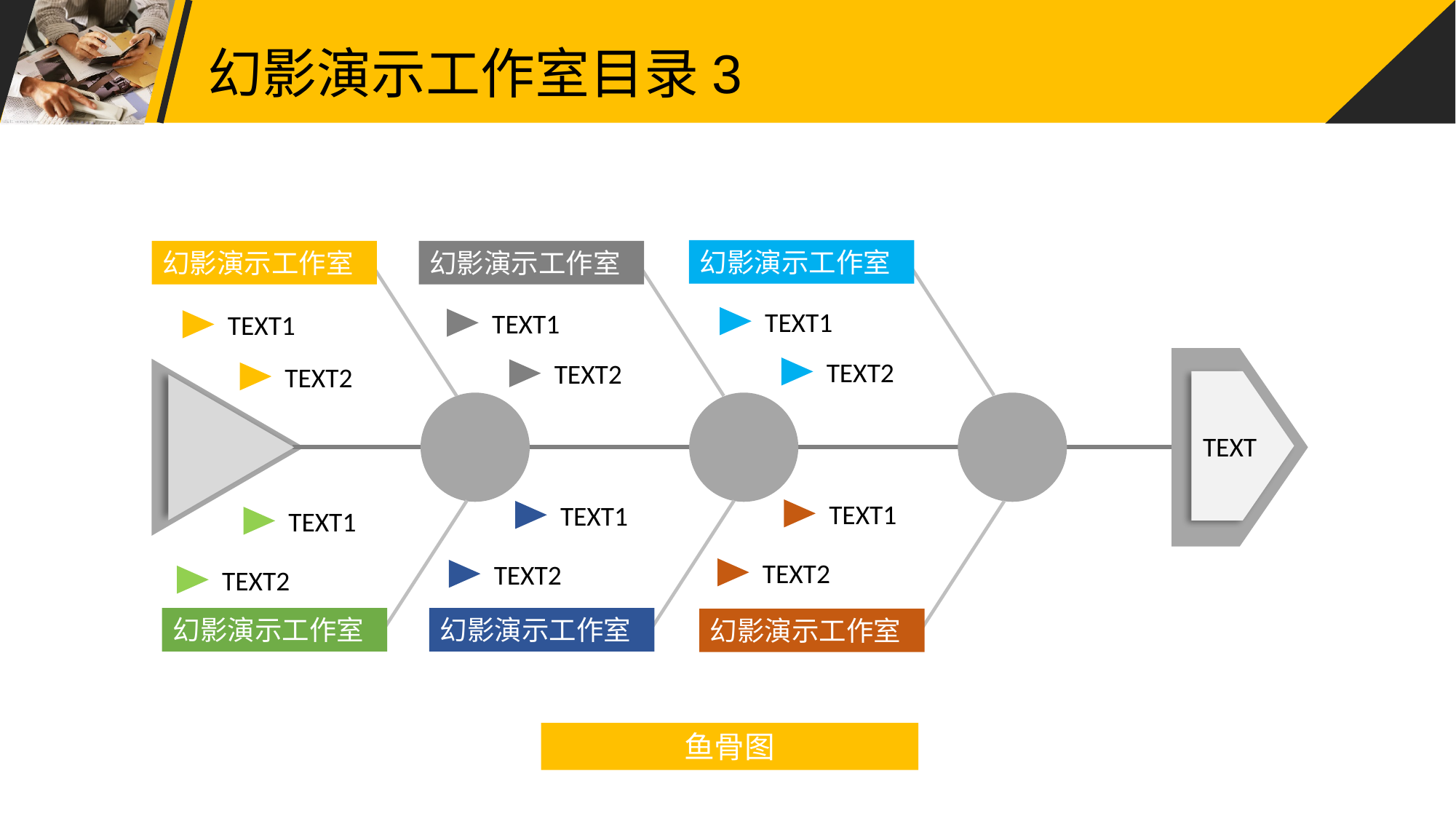

# 幻影演示工作室目录3
幻影演示工作室
幻影演示工作室
幻影演示工作室
TEXT1

TEXT1

TEXT1

TEXT2

TEXT2

TEXT2

TEXT

TEXT1

TEXT1

TEXT1

幻影演示工作室
幻影演示工作室
幻影演示工作室
TEXT2

TEXT2

TEXT2

鱼骨图